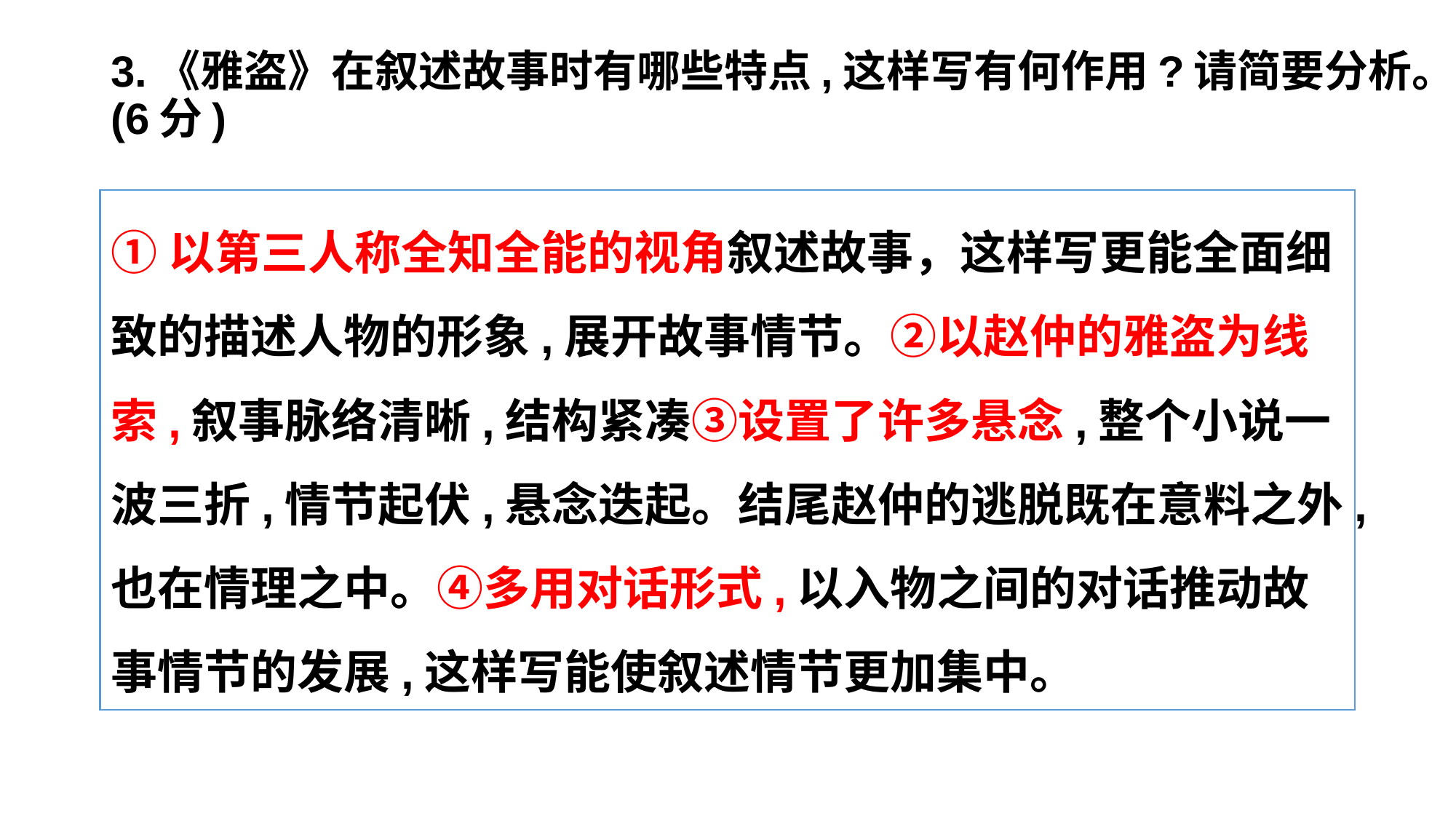

# 3.《雅盗》在叙述故事时有哪些特点,这样写有何作用?请简要分析。(6分)
①以第三人称全知全能的视角叙述故事，这样写更能全面细致的描述人物的形象,展开故事情节。②以赵仲的雅盗为线索,叙事脉络清晰,结构紧凑③设置了许多悬念,整个小说一波三折,情节起伏,悬念迭起。结尾赵仲的逃脱既在意料之外,也在情理之中。④多用对话形式,以入物之间的对话推动故事情节的发展,这样写能使叙述情节更加集中。